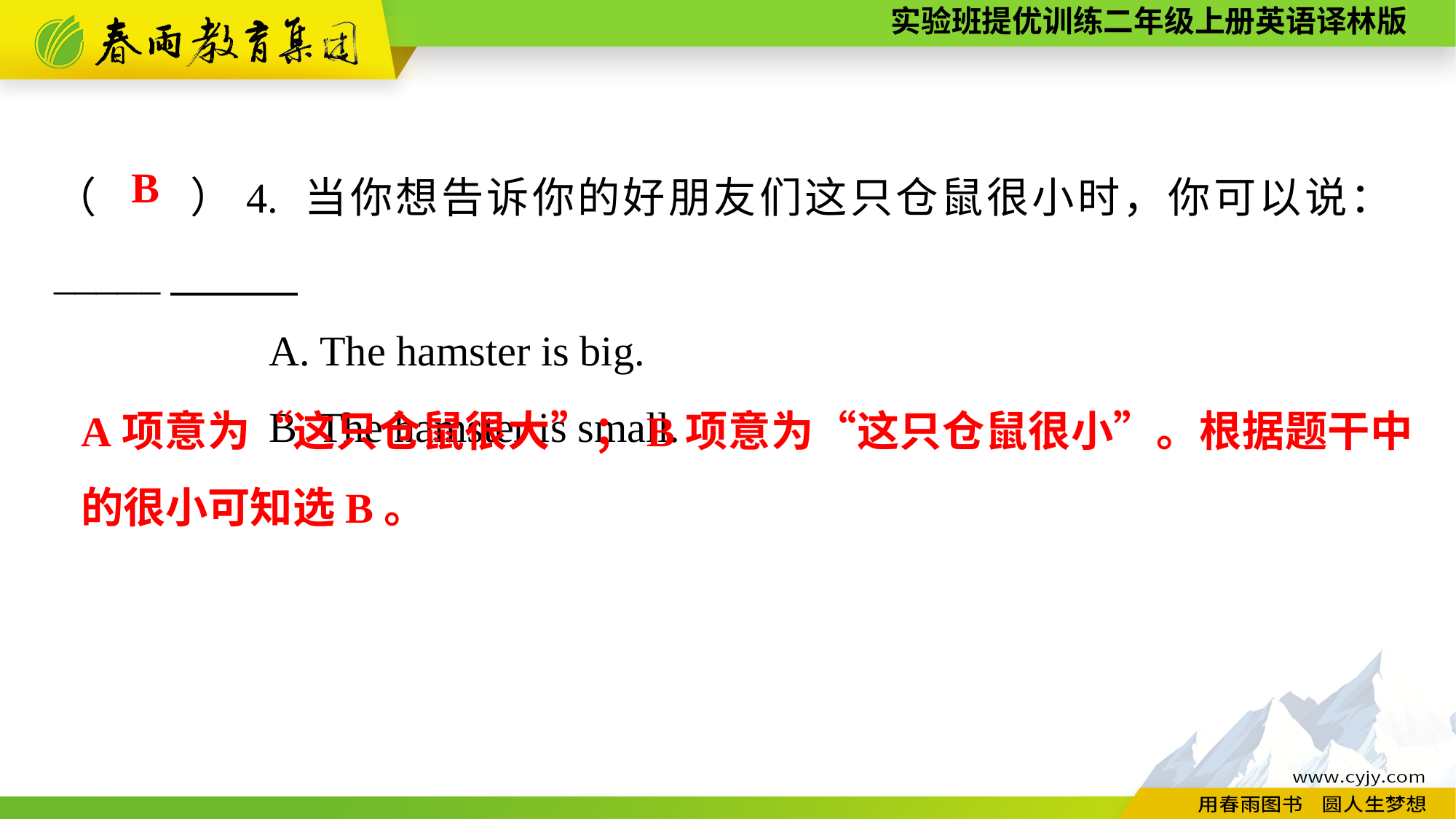

（　　）4. 当你想告诉你的好朋友们这只仓鼠很小时，你可以说：_____
A. The hamster is big.
B. The hamster is small.
B
A项意为“这只仓鼠很大”；B项意为“这只仓鼠很小”。根据题干中的很小可知选B。